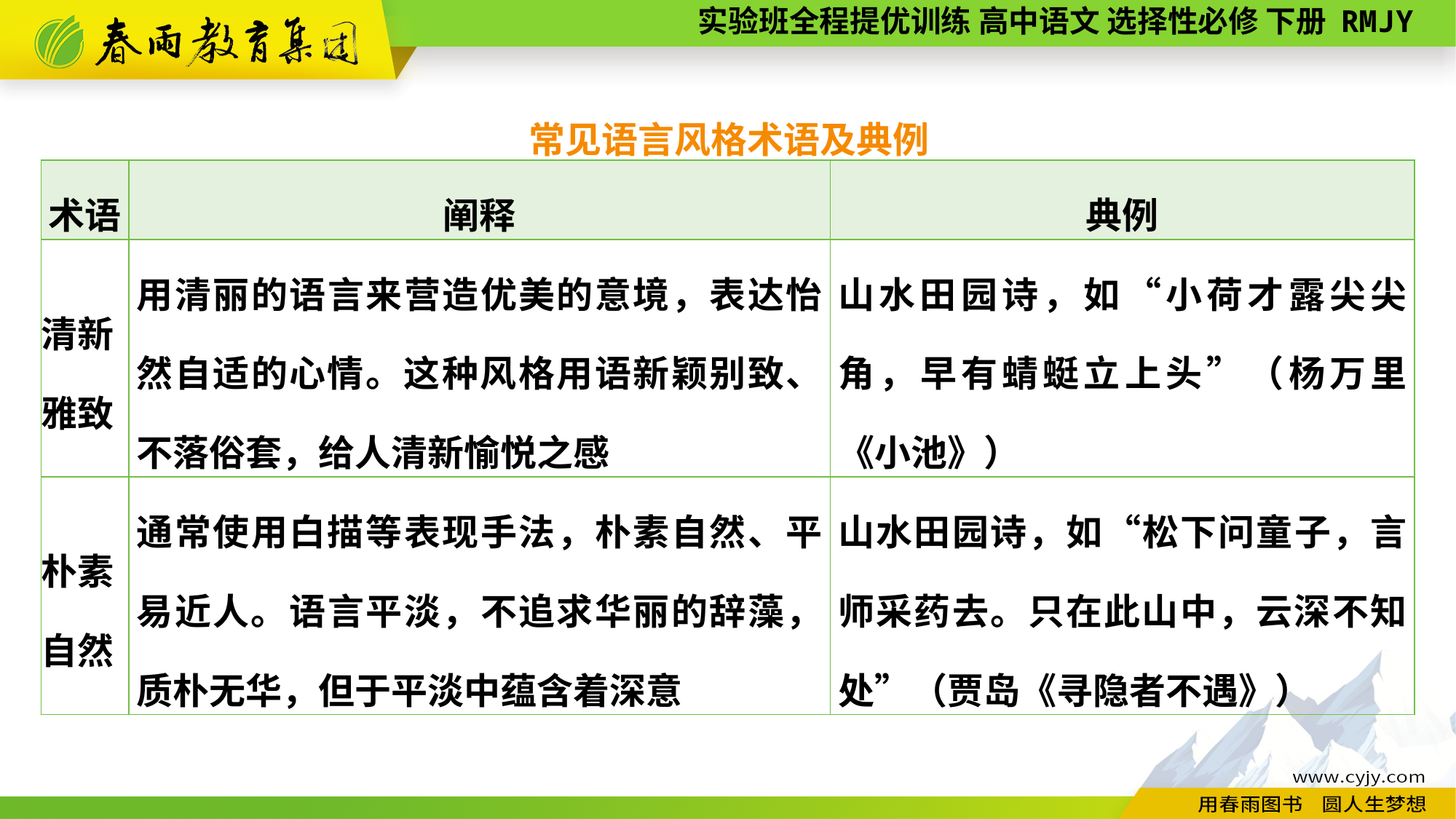

常见语言风格术语及典例
| 术语 | 阐释 | 典例 |
| --- | --- | --- |
| 清新 雅致 | 用清丽的语言来营造优美的意境，表达怡然自适的心情。这种风格用语新颖别致、不落俗套，给人清新愉悦之感 | 山水田园诗，如“小荷才露尖尖角，早有蜻蜓立上头”（杨万里《小池》） |
| 朴素 自然 | 通常使用白描等表现手法，朴素自然、平易近人。语言平淡，不追求华丽的辞藻，质朴无华，但于平淡中蕴含着深意 | 山水田园诗，如“松下问童子，言师采药去。只在此山中，云深不知处”（贾岛《寻隐者不遇》） |